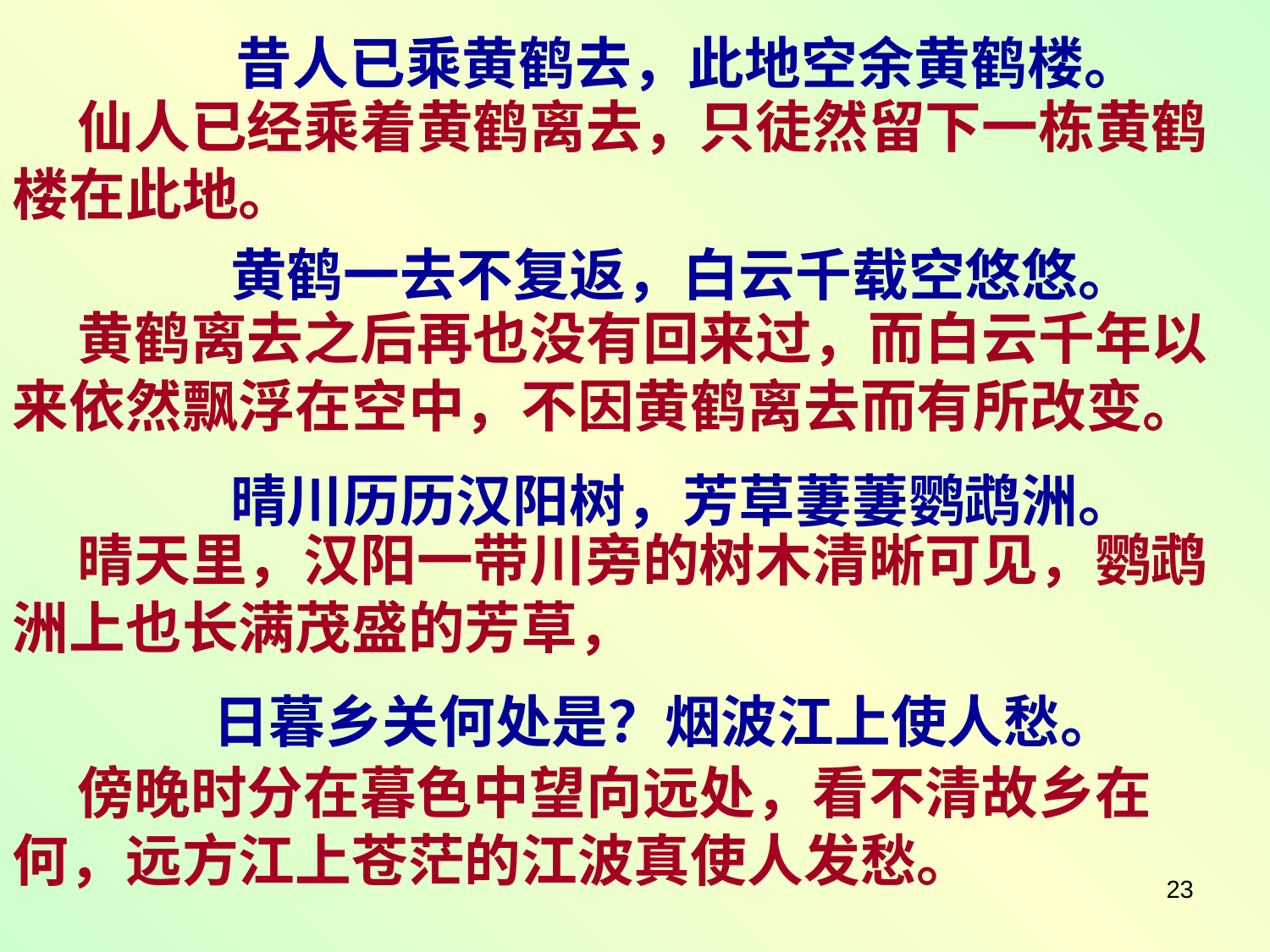

昔人已乘黄鹤去，此地空余黄鹤楼。
    仙人已经乘着黄鹤离去，只徒然留下一栋黄鹤楼在此地。
黄鹤一去不复返，白云千载空悠悠。
    黄鹤离去之后再也没有回来过，而白云千年以来依然飘浮在空中，不因黄鹤离去而有所改变。
晴川历历汉阳树，芳草萋萋鹦鹉洲。
    晴天里，汉阳一带川旁的树木清晰可见，鹦鹉洲上也长满茂盛的芳草，
日暮乡关何处是？烟波江上使人愁。
    傍晚时分在暮色中望向远处，看不清故乡在何，远方江上苍茫的江波真使人发愁。
23